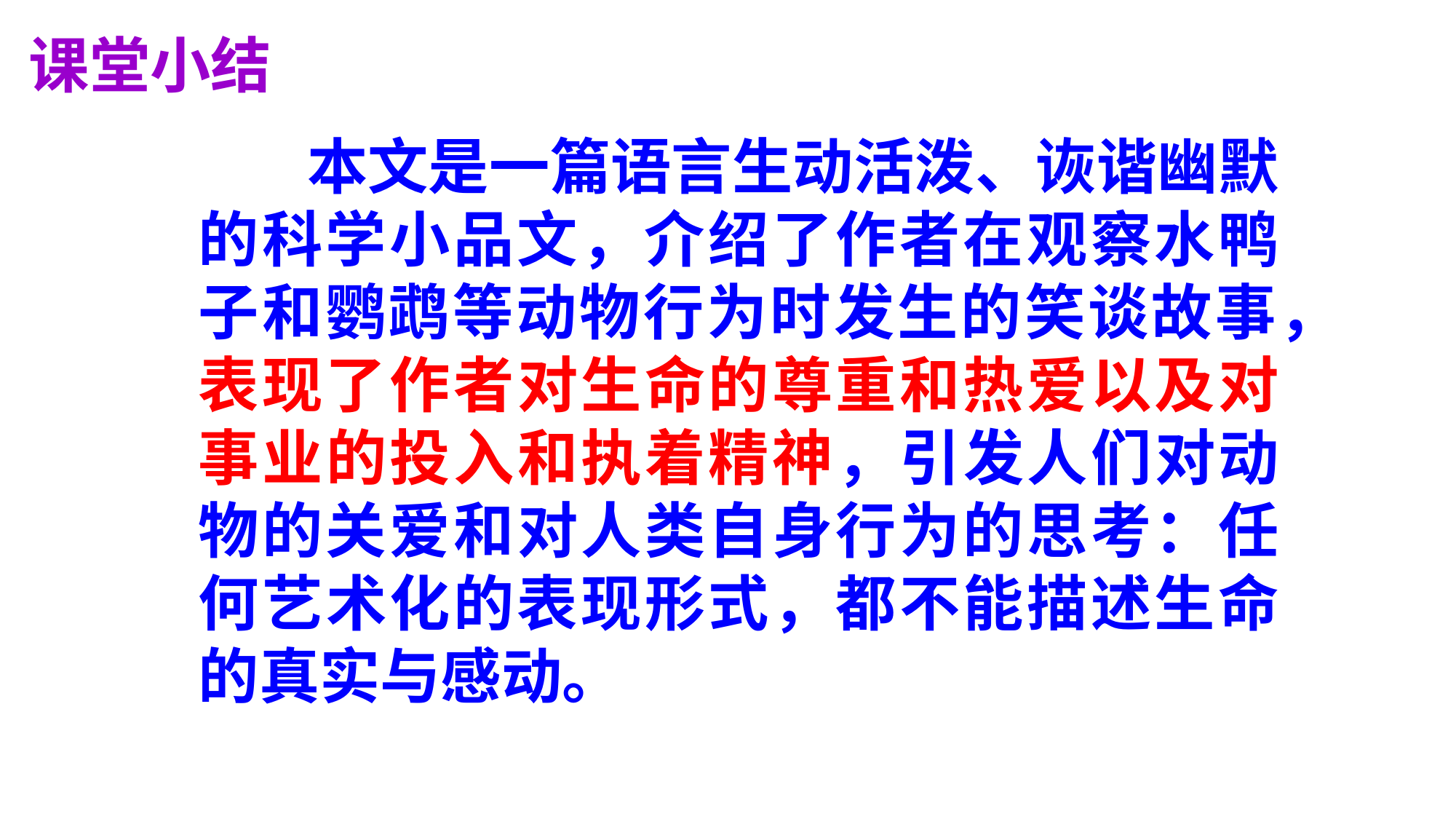

课堂小结
          本文是一篇语言生动活泼、诙谐幽默的科学小品文，介绍了作者在观察水鸭子和鹦鹉等动物行为时发生的笑谈故事，表现了作者对生命的尊重和热爱以及对事业的投入和执着精神，引发人们对动物的关爱和对人类自身行为的思考：任何艺术化的表现形式，都不能描述生命的真实与感动。